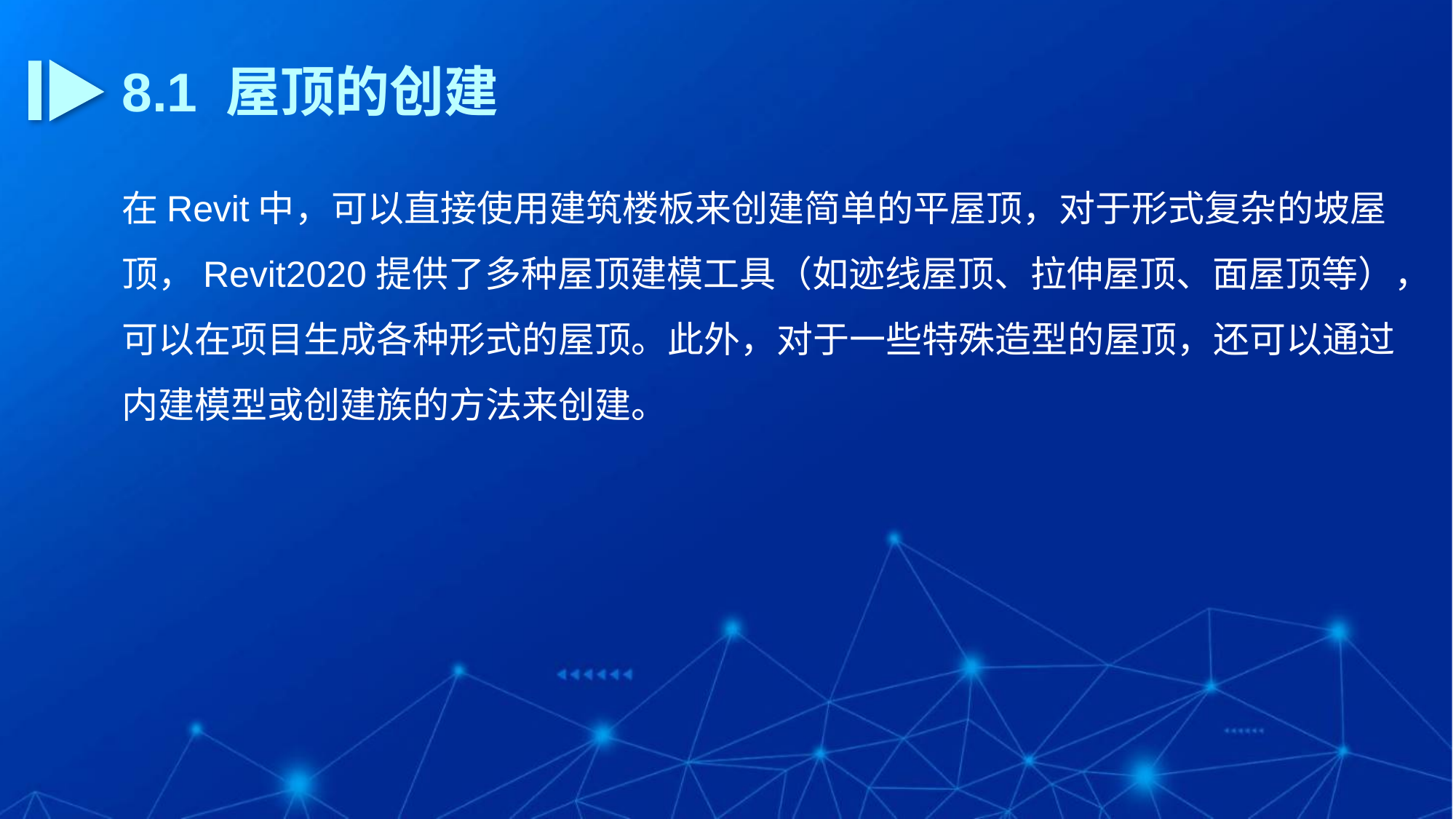

8.1 屋顶的创建

在Revit中，可以直接使用建筑楼板来创建简单的平屋顶，对于形式复杂的坡屋顶，Revit2020提供了多种屋顶建模工具（如迹线屋顶、拉伸屋顶、面屋顶等），可以在项目生成各种形式的屋顶。此外，对于一些特殊造型的屋顶，还可以通过内建模型或创建族的方法来创建。